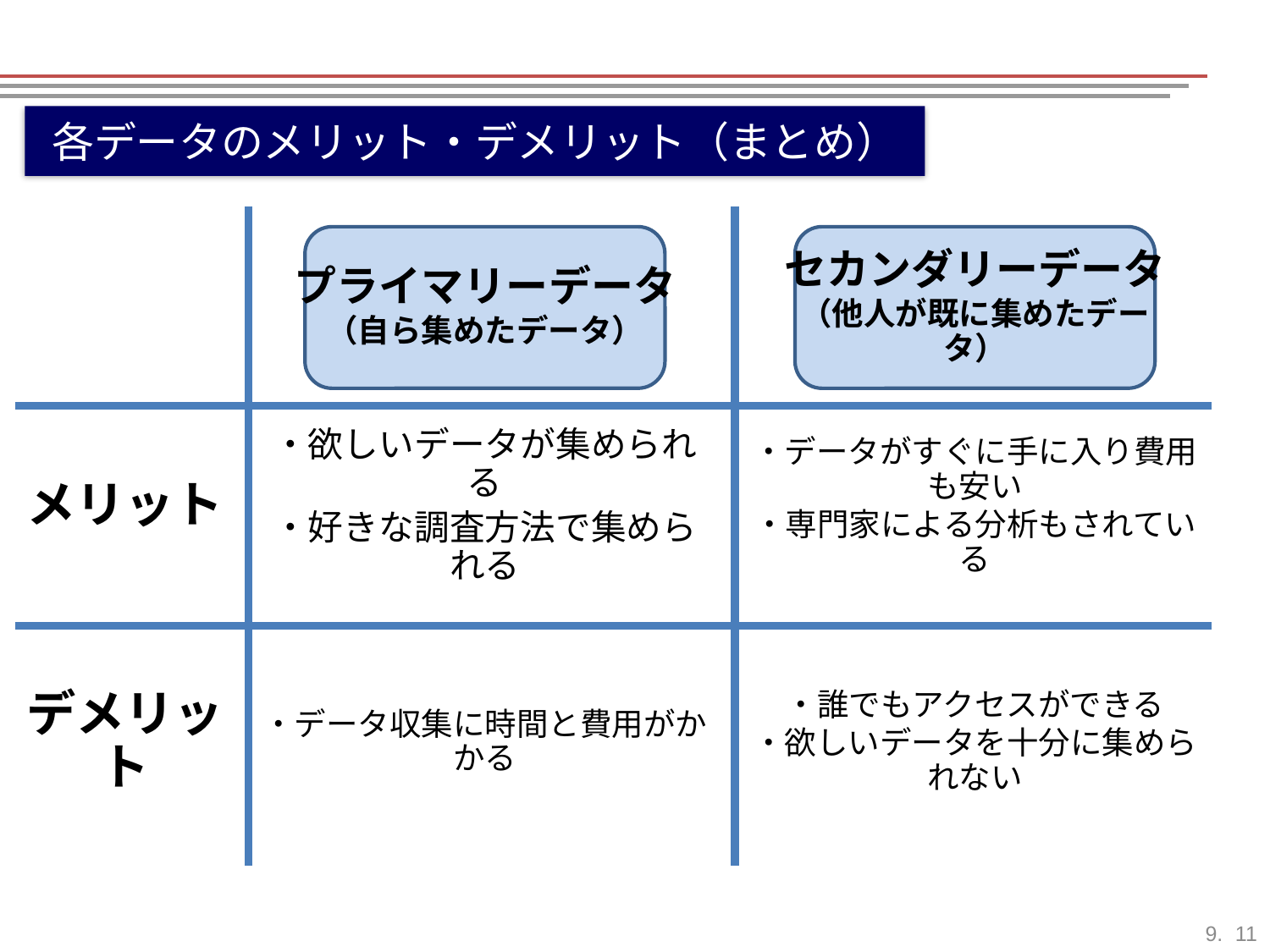

各データのメリット・デメリット（まとめ）

プライマリーデータ
（自ら集めたデータ）
セカンダリーデータ
（他人が既に集めたデータ）
メリット
・欲しいデータが集められる
・好きな調査方法で集められる
・データがすぐに手に入り費用も安い
・専門家による分析もされている
デメリット
・データ収集に時間と費用がかかる
・誰でもアクセスができる
・欲しいデータを十分に集められない
11